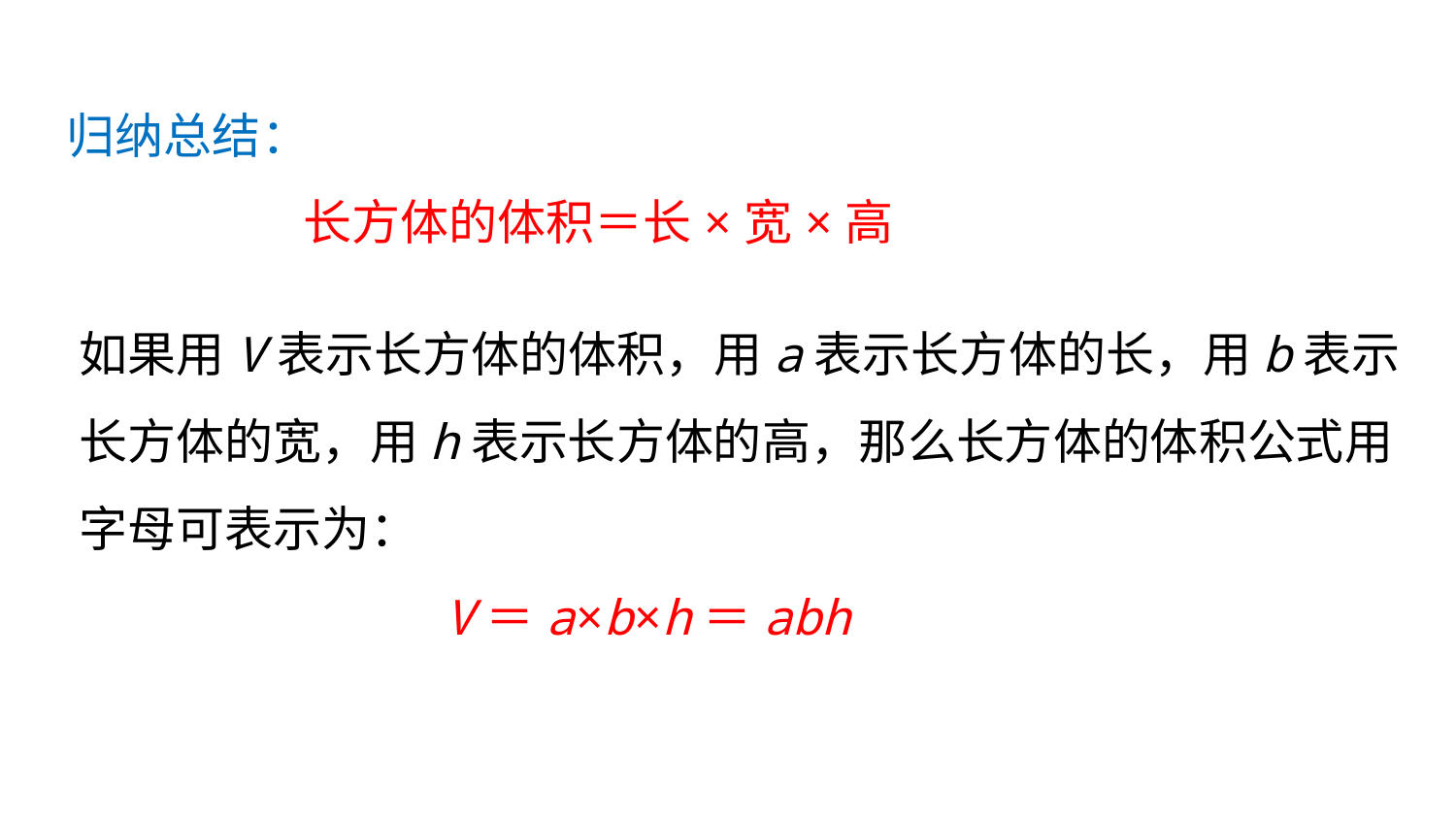

归纳总结：
长方体的体积＝长×宽×高
如果用V表示长方体的体积，用a表示长方体的长，用b表示长方体的宽，用h表示长方体的高，那么长方体的体积公式用字母可表示为：
V＝a×b×h＝abh